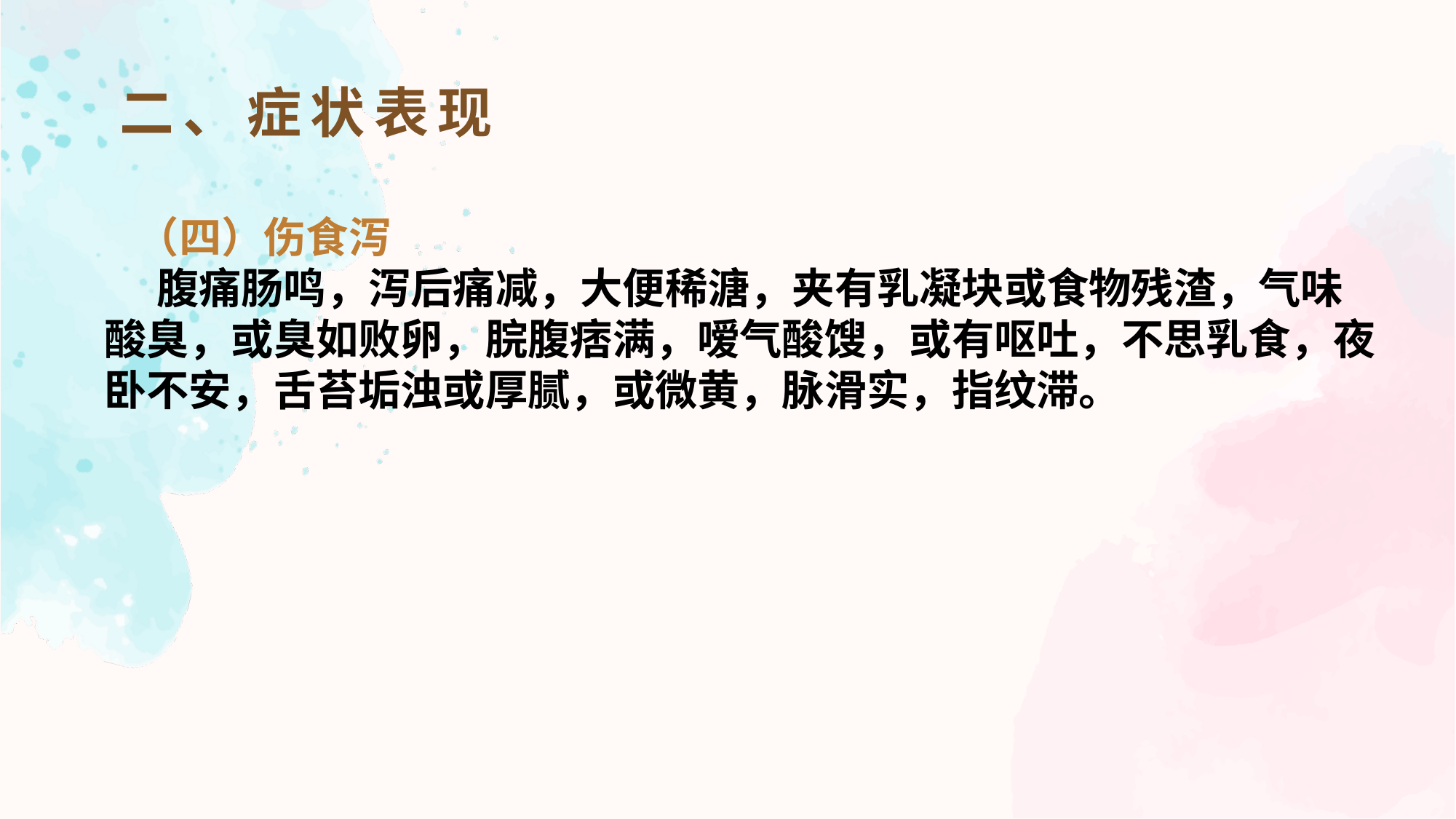

二、症状表现
（四）伤食泻
 腹痛肠鸣，泻后痛减，大便稀溏，夹有乳凝块或食物残渣，气味酸臭，或臭如败卵，脘腹痞满，嗳气酸馊，或有呕吐，不思乳食，夜卧不安，舌苔垢浊或厚腻，或微黄，脉滑实，指纹滞。